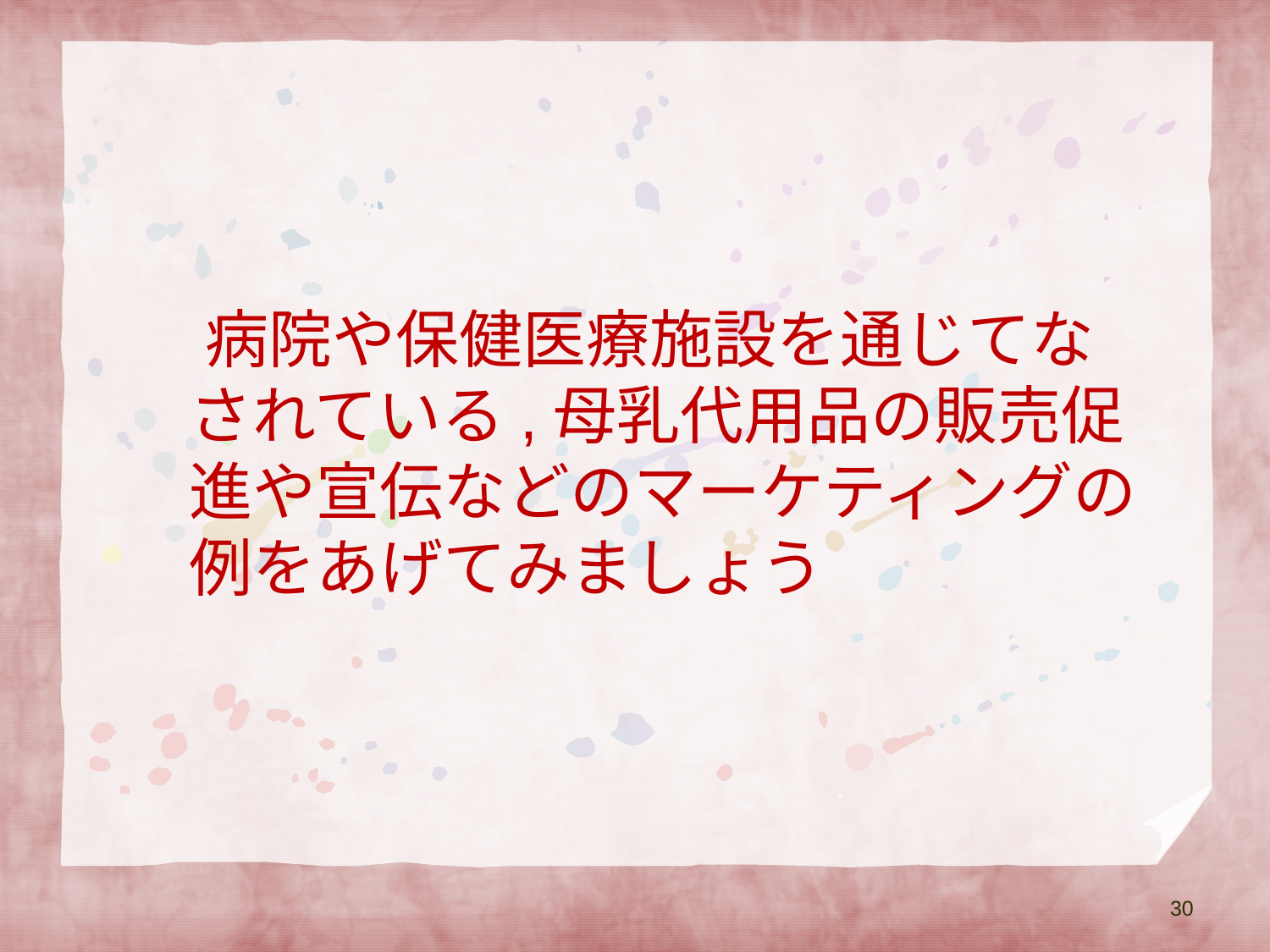

病院や保健医療施設を通じてなされている,母乳代用品の販売促進や宣伝などのマーケティングの例をあげてみましょう
30